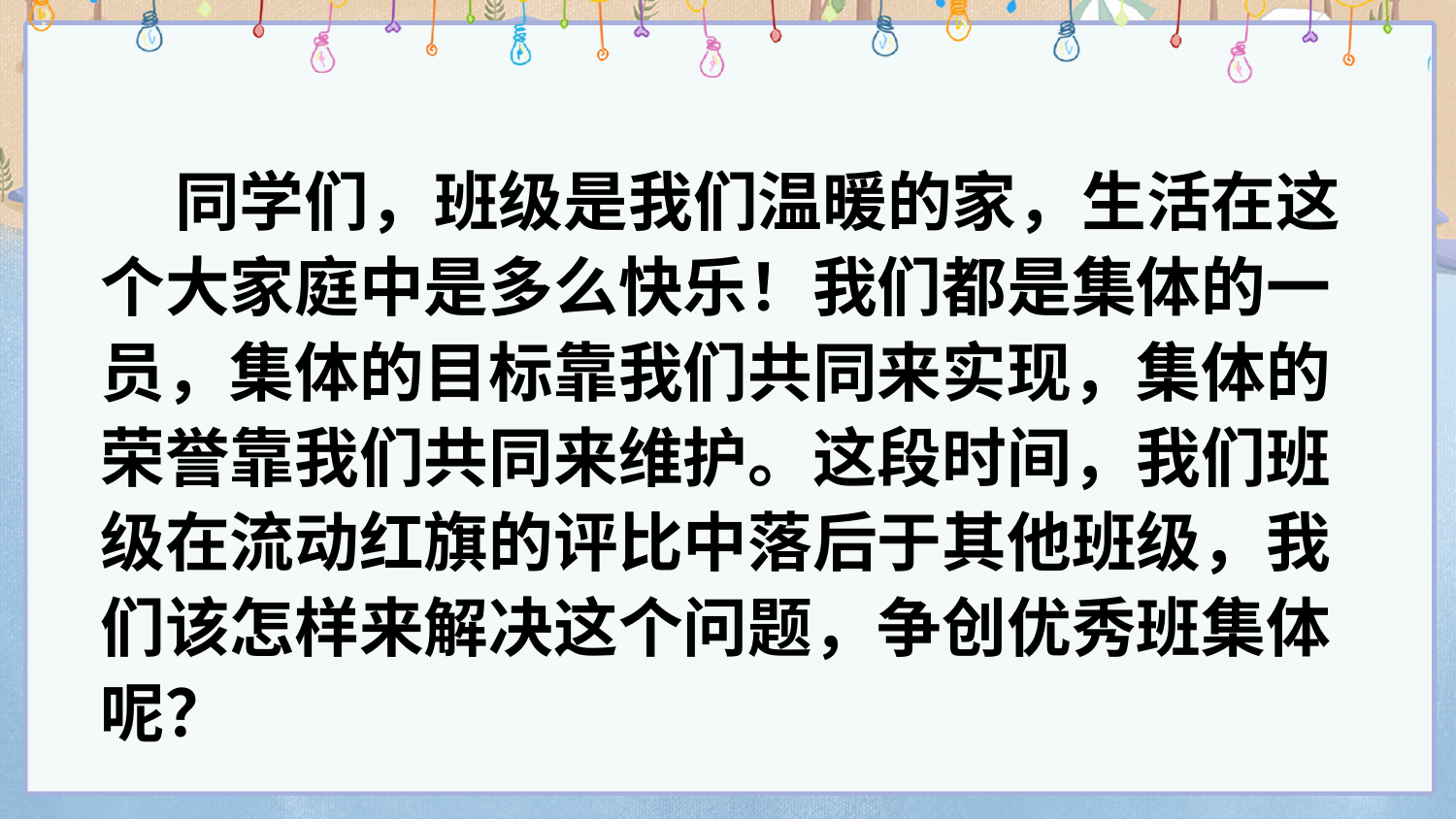

同学们，班级是我们温暖的家，生活在这个大家庭中是多么快乐！我们都是集体的一员，集体的目标靠我们共同来实现，集体的荣誉靠我们共同来维护。这段时间，我们班级在流动红旗的评比中落后于其他班级，我们该怎样来解决这个问题，争创优秀班集体呢？